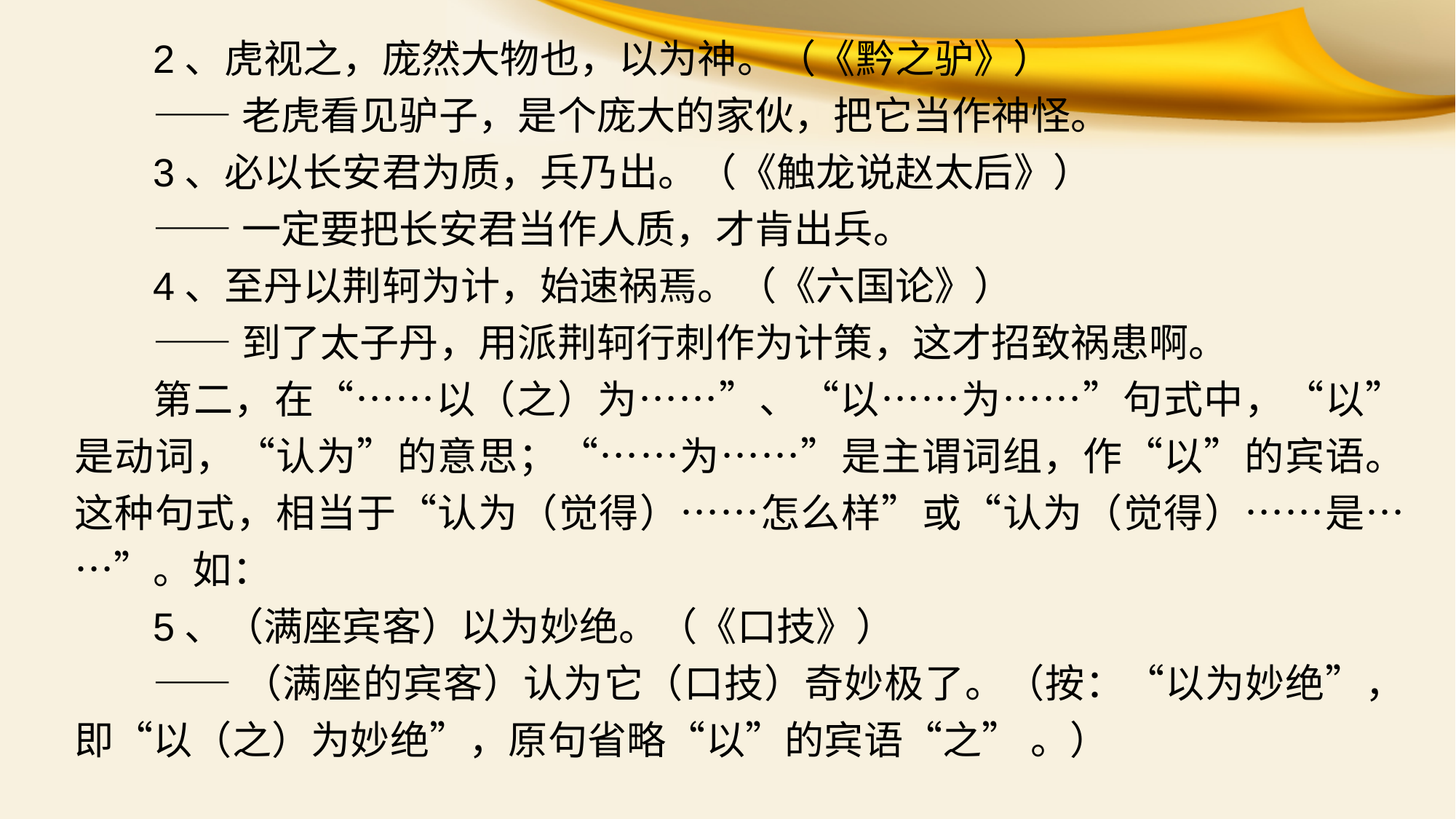

2、虎视之，庞然大物也，以为神。（《黔之驴》）
——老虎看见驴子，是个庞大的家伙，把它当作神怪。
3、必以长安君为质，兵乃出。（《触龙说赵太后》）
——一定要把长安君当作人质，才肯出兵。
4、至丹以荆轲为计，始速祸焉。（《六国论》）
——到了太子丹，用派荆轲行刺作为计策，这才招致祸患啊。
第二，在“……以（之）为……”、“以……为……”句式中，“以”是动词，“认为”的意思；“……为……”是主谓词组，作“以”的宾语。这种句式，相当于“认为（觉得）……怎么样”或“认为（觉得）……是……”。如：
5、（满座宾客）以为妙绝。（《口技》）
——（满座的宾客）认为它（口技）奇妙极了。（按：“以为妙绝”，即“以（之）为妙绝”，原句省略“以”的宾语“之” 。）